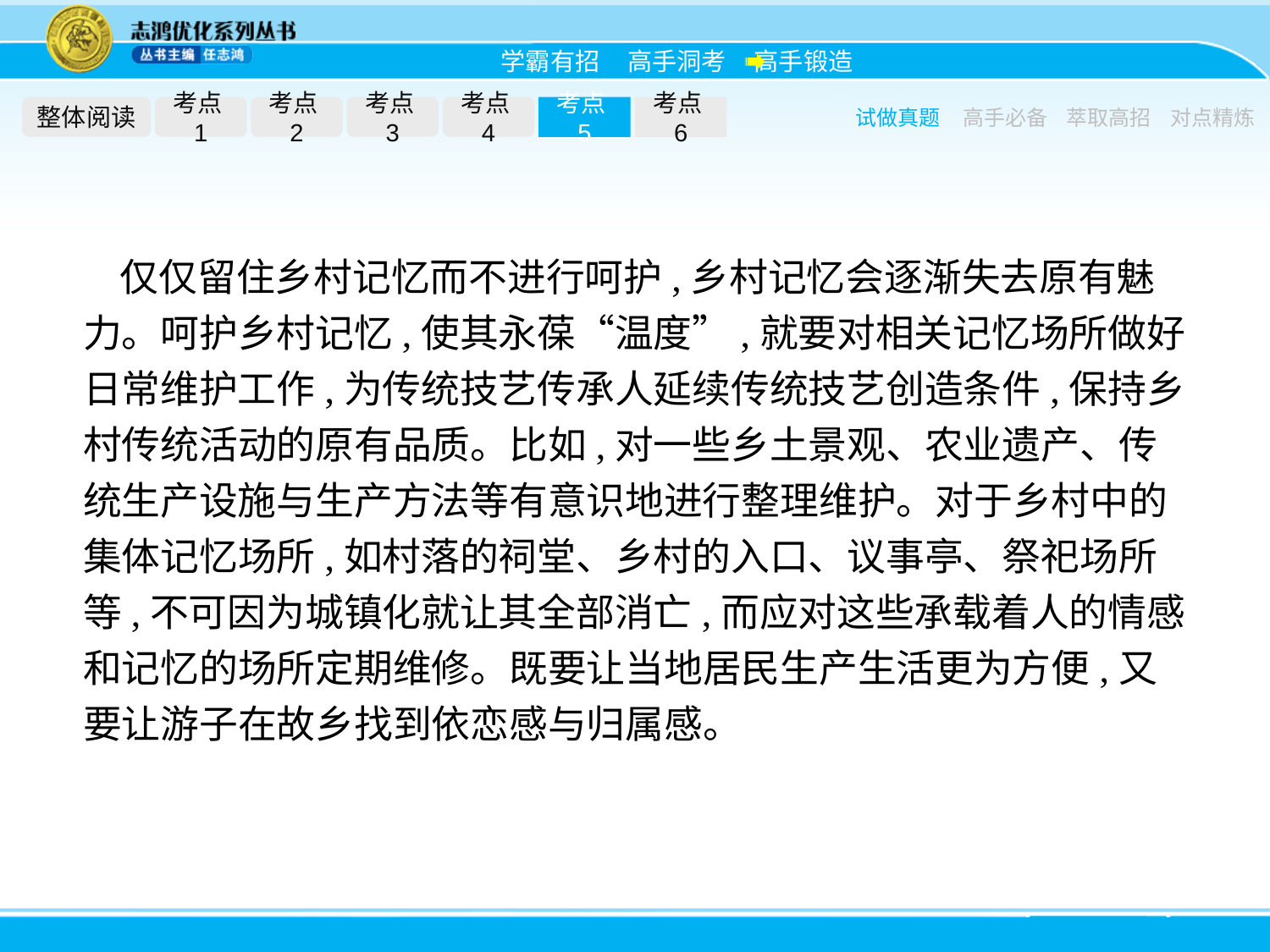

整体阅读
考点1
考点2
考点3
考点4
考点5
考点6
试做真题
高手必备
萃取高招
对点精炼
仅仅留住乡村记忆而不进行呵护,乡村记忆会逐渐失去原有魅力。呵护乡村记忆,使其永葆“温度”,就要对相关记忆场所做好日常维护工作,为传统技艺传承人延续传统技艺创造条件,保持乡村传统活动的原有品质。比如,对一些乡土景观、农业遗产、传统生产设施与生产方法等有意识地进行整理维护。对于乡村中的集体记忆场所,如村落的祠堂、乡村的入口、议事亭、祭祀场所等,不可因为城镇化就让其全部消亡,而应对这些承载着人的情感和记忆的场所定期维修。既要让当地居民生产生活更为方便,又要让游子在故乡找到依恋感与归属感。